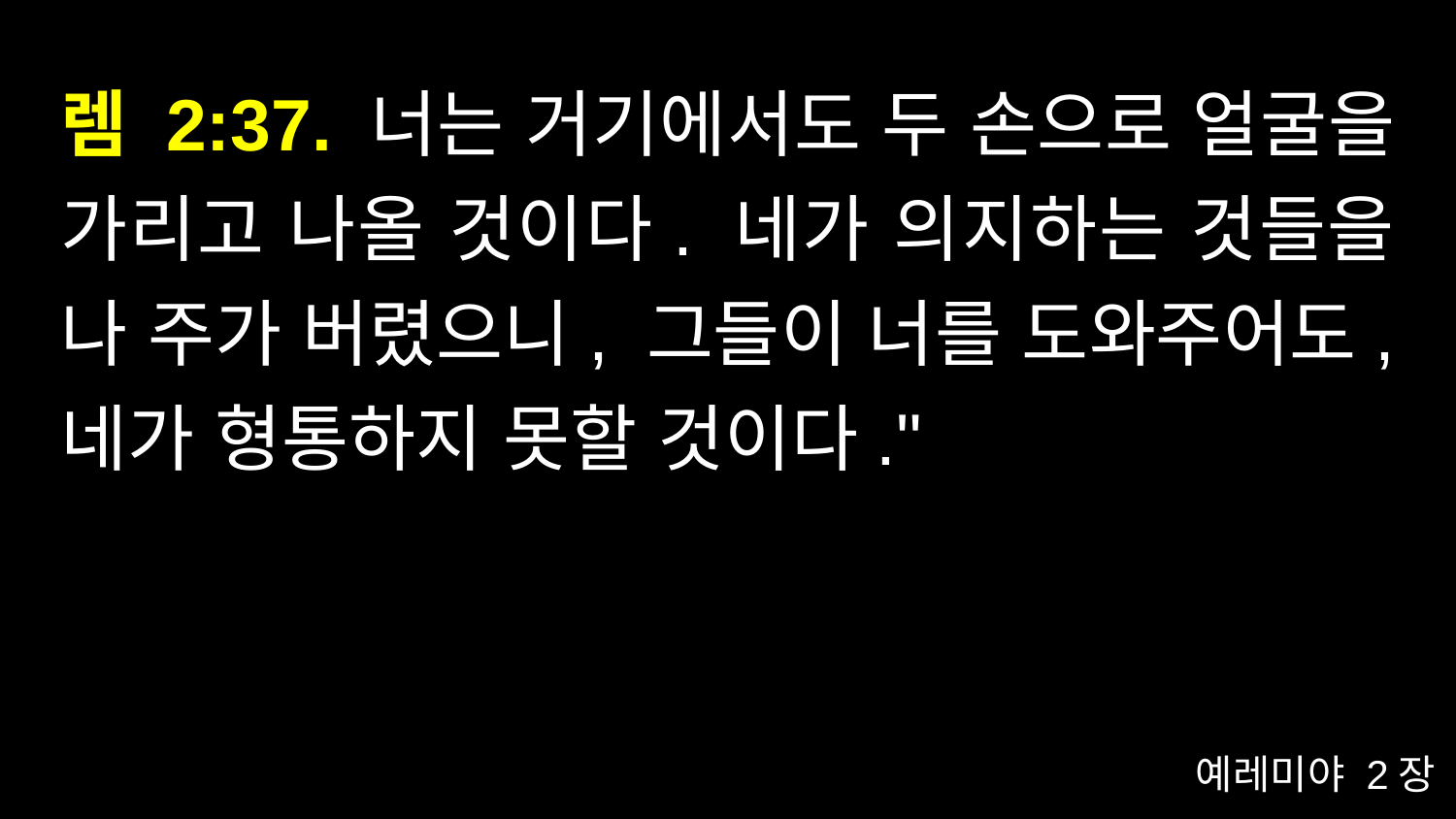

# 렘 2:37. 너는 거기에서도 두 손으로 얼굴을 가리고 나올 것이다. 네가 의지하는 것들을 나 주가 버렸으니, 그들이 너를 도와주어도, 네가 형통하지 못할 것이다."
예레미야 2장